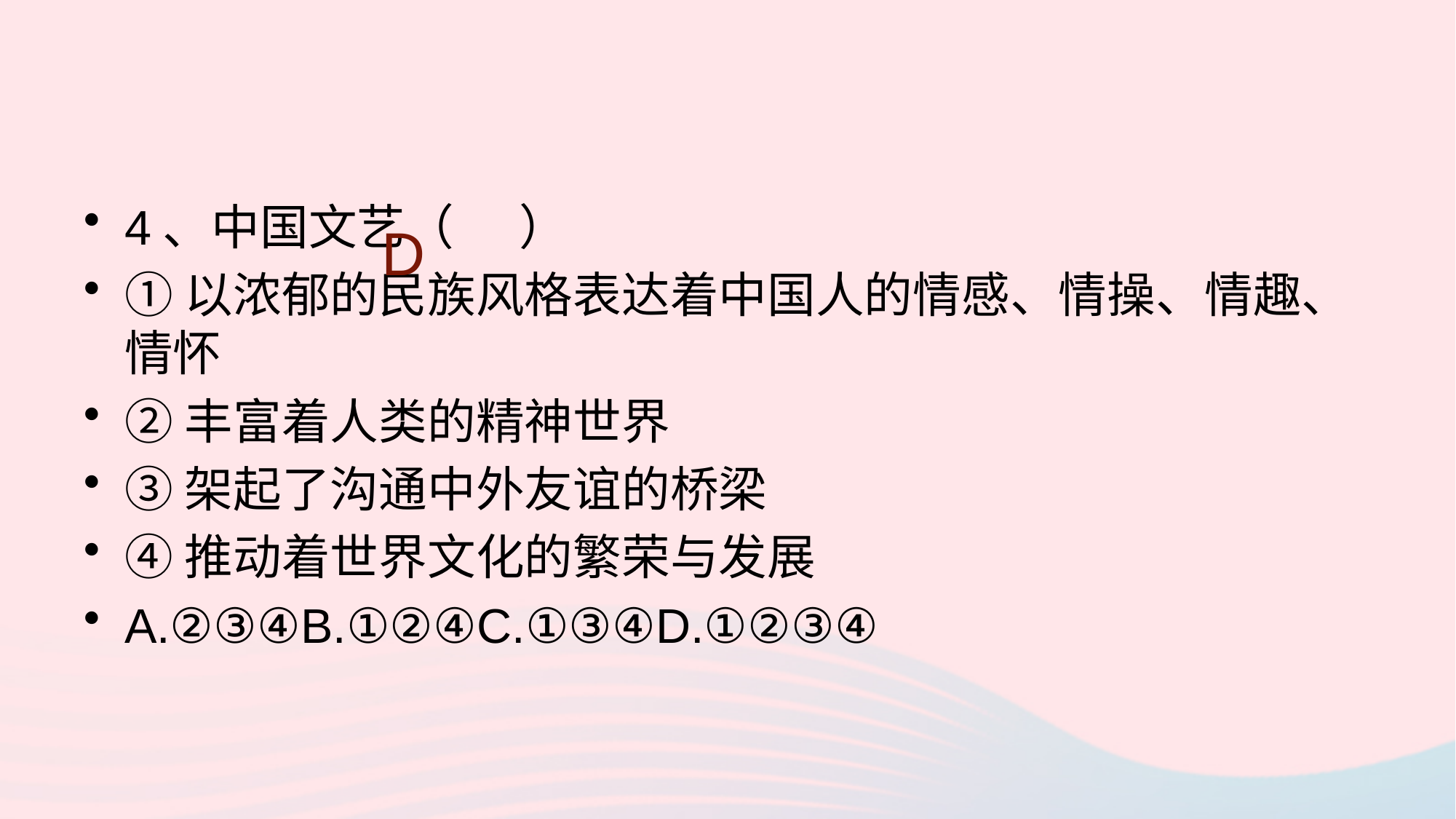

4、中国文艺（      ）
①以浓郁的民族风格表达着中国人的情感、情操、情趣、情怀
②丰富着人类的精神世界
③架起了沟通中外友谊的桥梁
④推动着世界文化的繁荣与发展
A.②③④B.①②④C.①③④D.①②③④
D